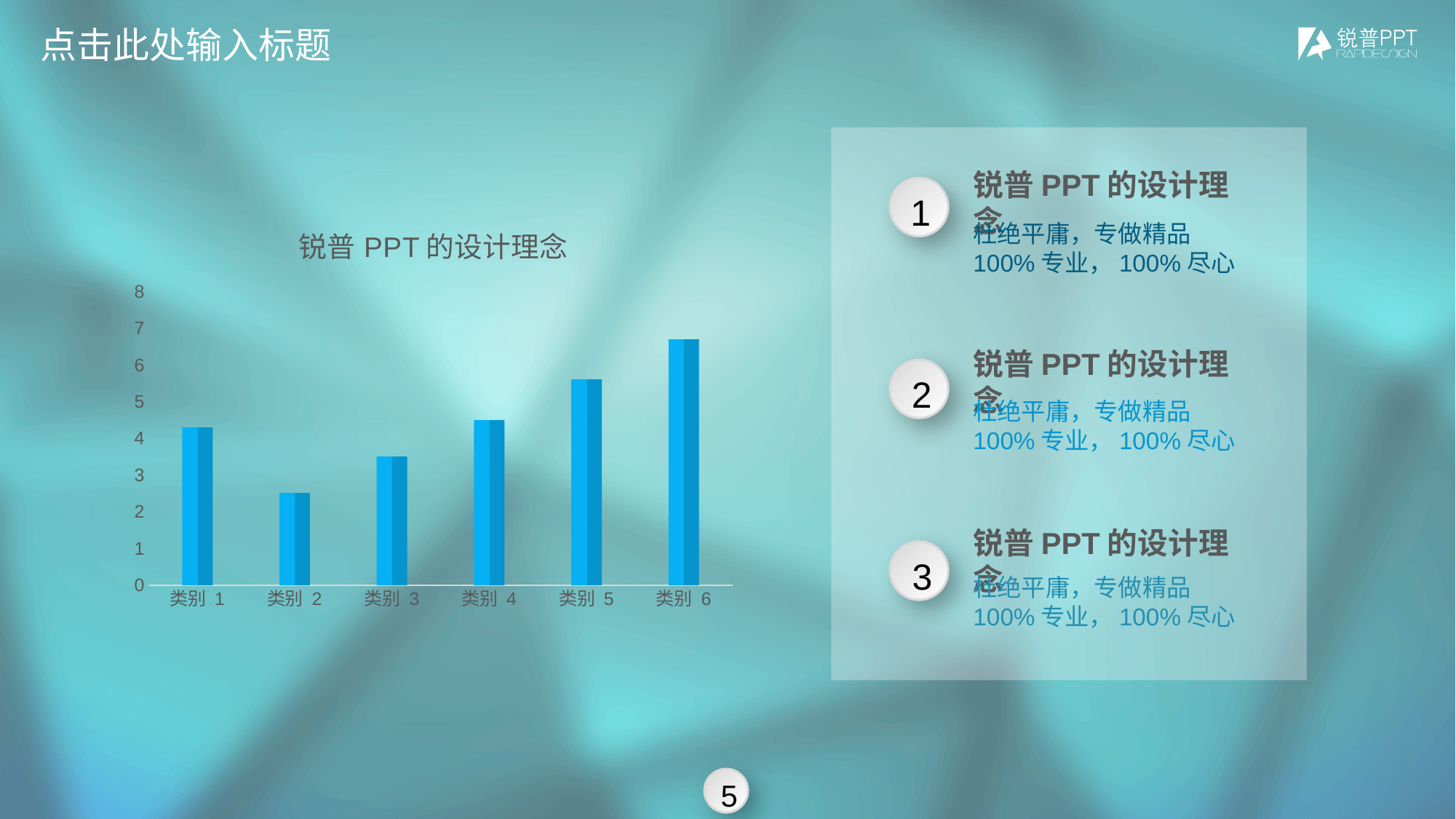

点击此处输入标题

锐普PPT的设计理念

1

### Chart: 锐普PPT的设计理念

| Category | 系列 1 |
|---|---|
| 类别 1 | 4.3 |
| 类别 2 | 2.5 |
| 类别 3 | 3.5 |
| 类别 4 | 4.5 |
| 类别 5 | 5.6 |
| 类别 6 | 6.7 |
杜绝平庸，专做精品
100%专业，100%尽心
锐普PPT的设计理念

2
杜绝平庸，专做精品
100%专业，100%尽心
锐普PPT的设计理念

3
杜绝平庸，专做精品
100%专业，100%尽心

5